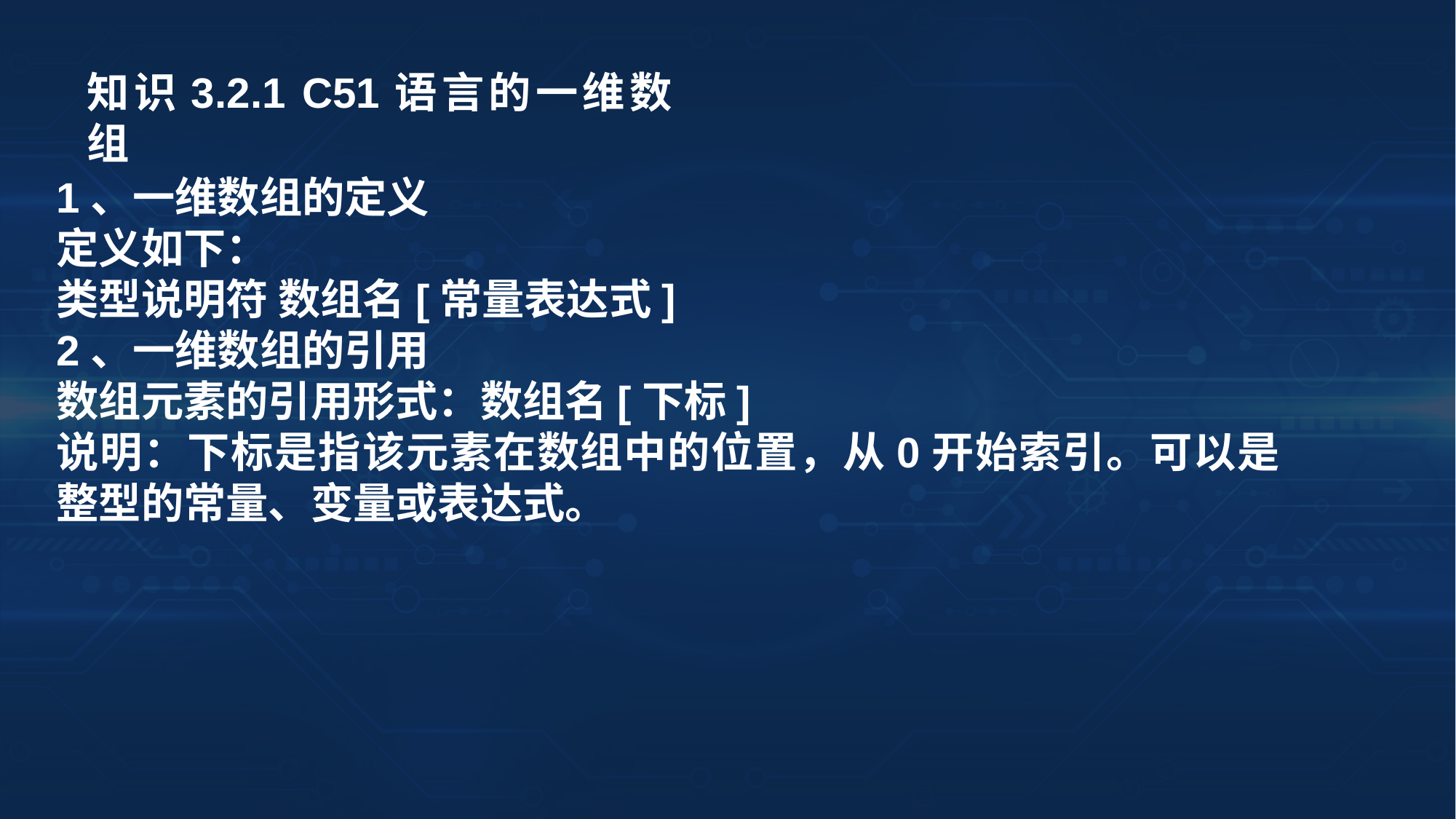

知识3.2.1 C51语言的一维数组
1、一维数组的定义
定义如下：
类型说明符 数组名[常量表达式]
2、一维数组的引用
数组元素的引用形式：数组名[下标]
说明：下标是指该元素在数组中的位置，从0开始索引。可以是整型的常量、变量或表达式。